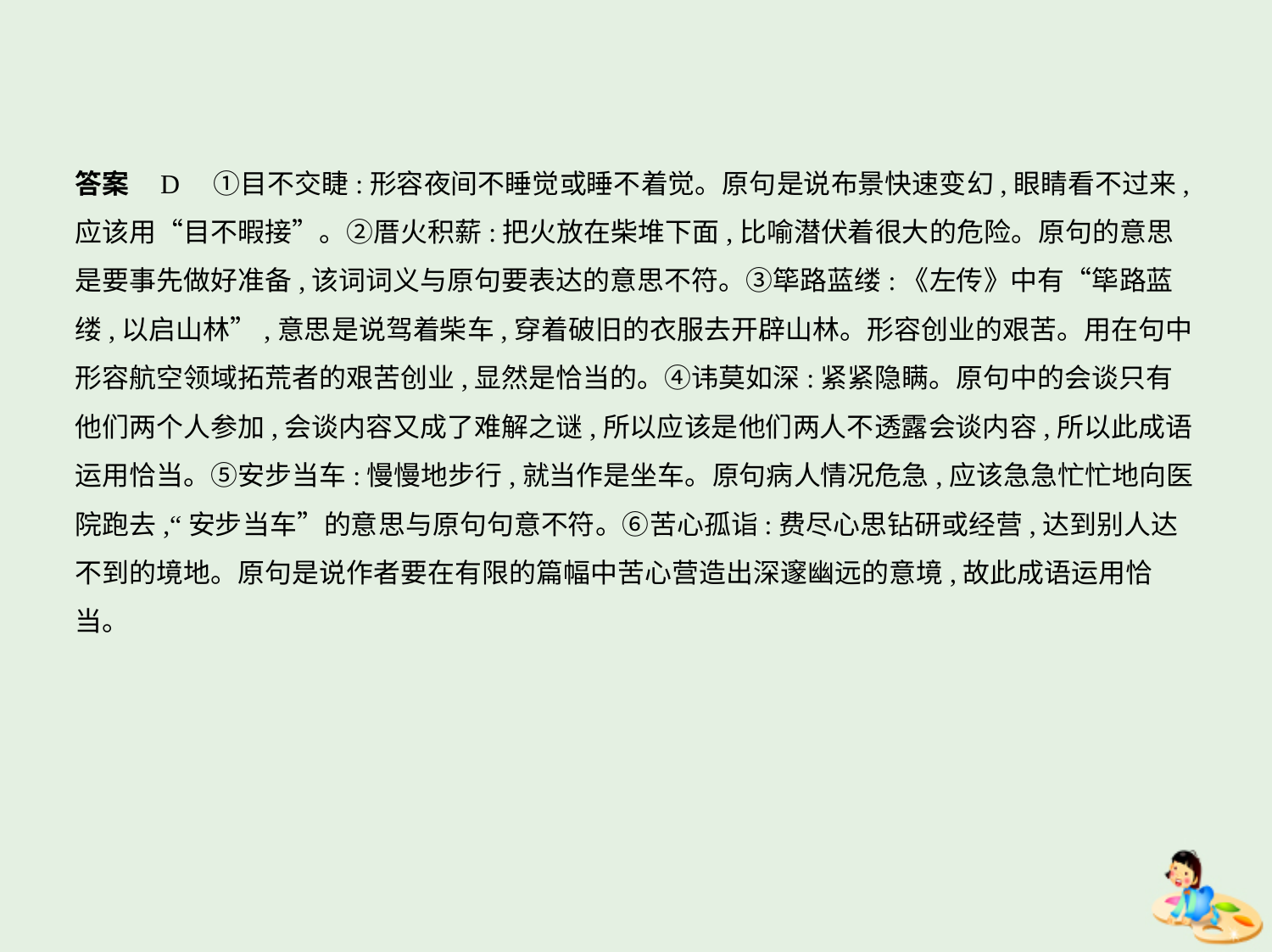

答案    D　①目不交睫:形容夜间不睡觉或睡不着觉。原句是说布景快速变幻,眼睛看不过来,
应该用“目不暇接”。②厝火积薪:把火放在柴堆下面,比喻潜伏着很大的危险。原句的意思
是要事先做好准备,该词词义与原句要表达的意思不符。③筚路蓝缕:《左传》中有“筚路蓝
缕,以启山林”,意思是说驾着柴车,穿着破旧的衣服去开辟山林。形容创业的艰苦。用在句中
形容航空领域拓荒者的艰苦创业,显然是恰当的。④讳莫如深:紧紧隐瞒。原句中的会谈只有
他们两个人参加,会谈内容又成了难解之谜,所以应该是他们两人不透露会谈内容,所以此成语
运用恰当。⑤安步当车:慢慢地步行,就当作是坐车。原句病人情况危急,应该急急忙忙地向医
院跑去,“安步当车”的意思与原句句意不符。⑥苦心孤诣:费尽心思钻研或经营,达到别人达
不到的境地。原句是说作者要在有限的篇幅中苦心营造出深邃幽远的意境,故此成语运用恰当。